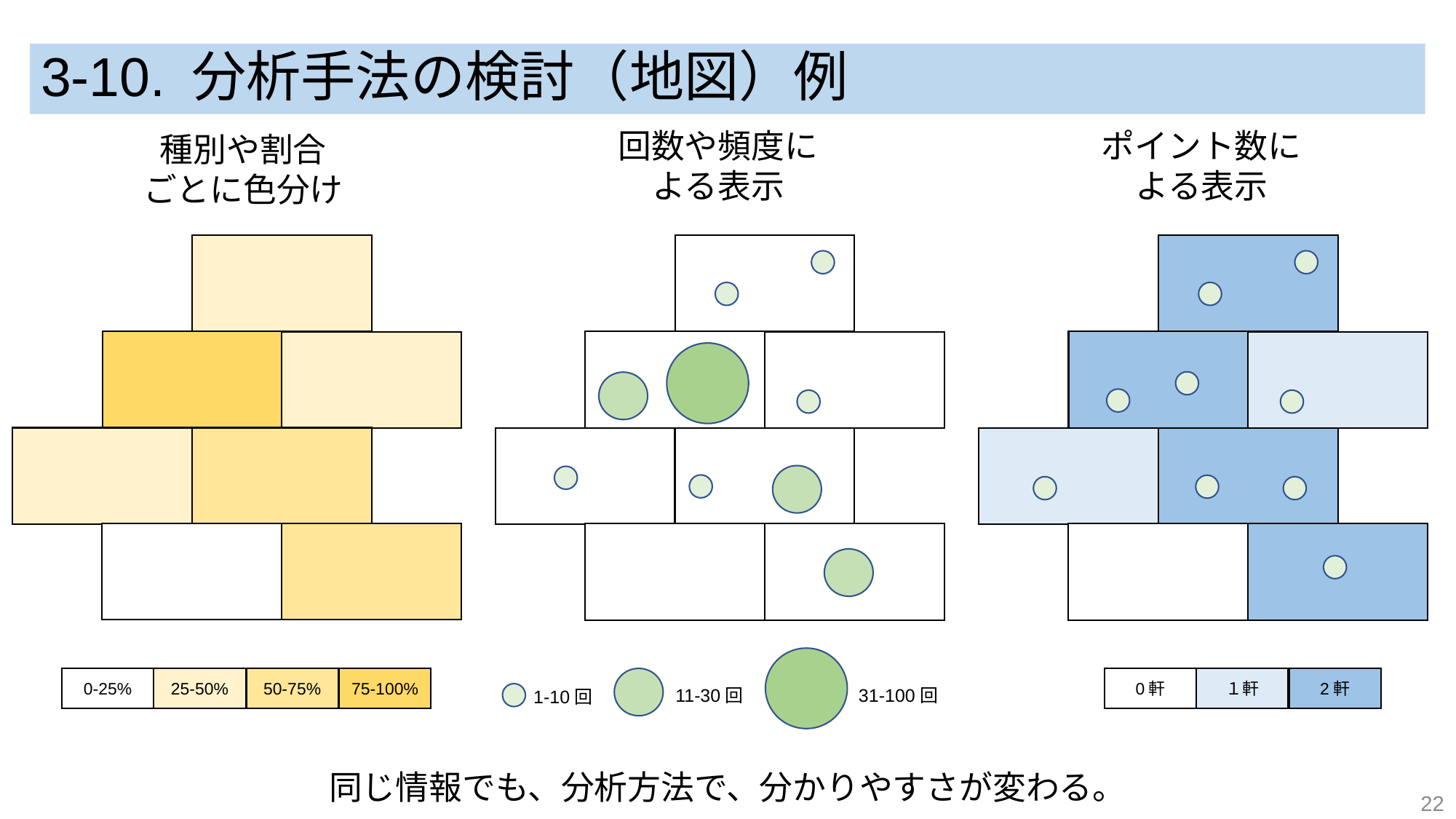

# 3-10. 分析手法の検討（地図）例
ポイント数による表示
回数や頻度による表示
種別や割合
ごとに色分け

25-50%
50-75%
75-100%
１軒
2軒

0-25%
0軒
11-30回
31-100回
1-10回

同じ情報でも、分析方法で、分かりやすさが変わる。
22